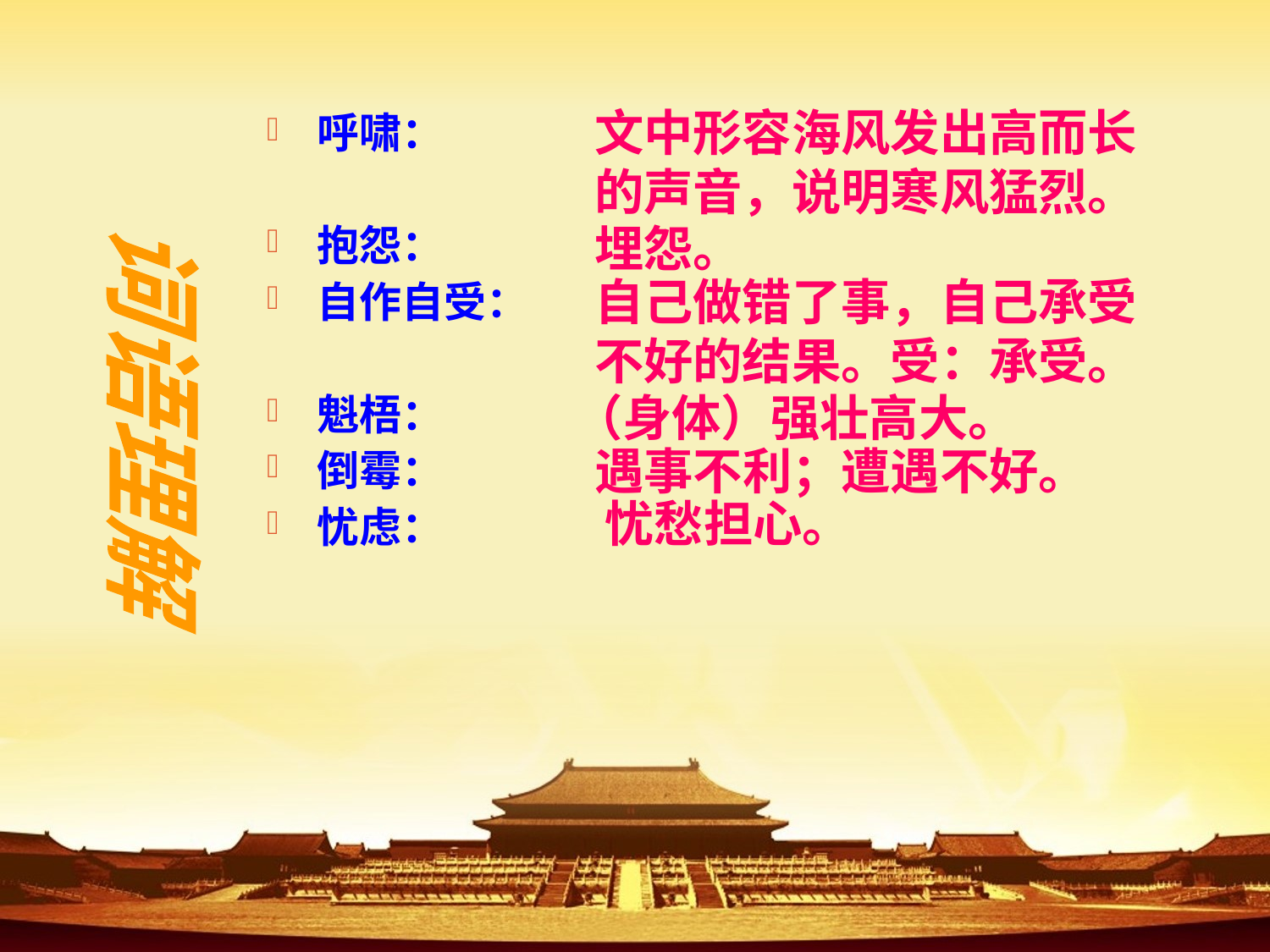

文中形容海风发出高而长的声音，说明寒风猛烈。
呼啸：

抱怨：
自作自受：

魁梧：
倒霉：
忧虑：
埋怨。
自己做错了事，自己承受不好的结果。受：承受。
（身体）强壮高大。
词语理解
遇事不利；遭遇不好。
忧愁担心。